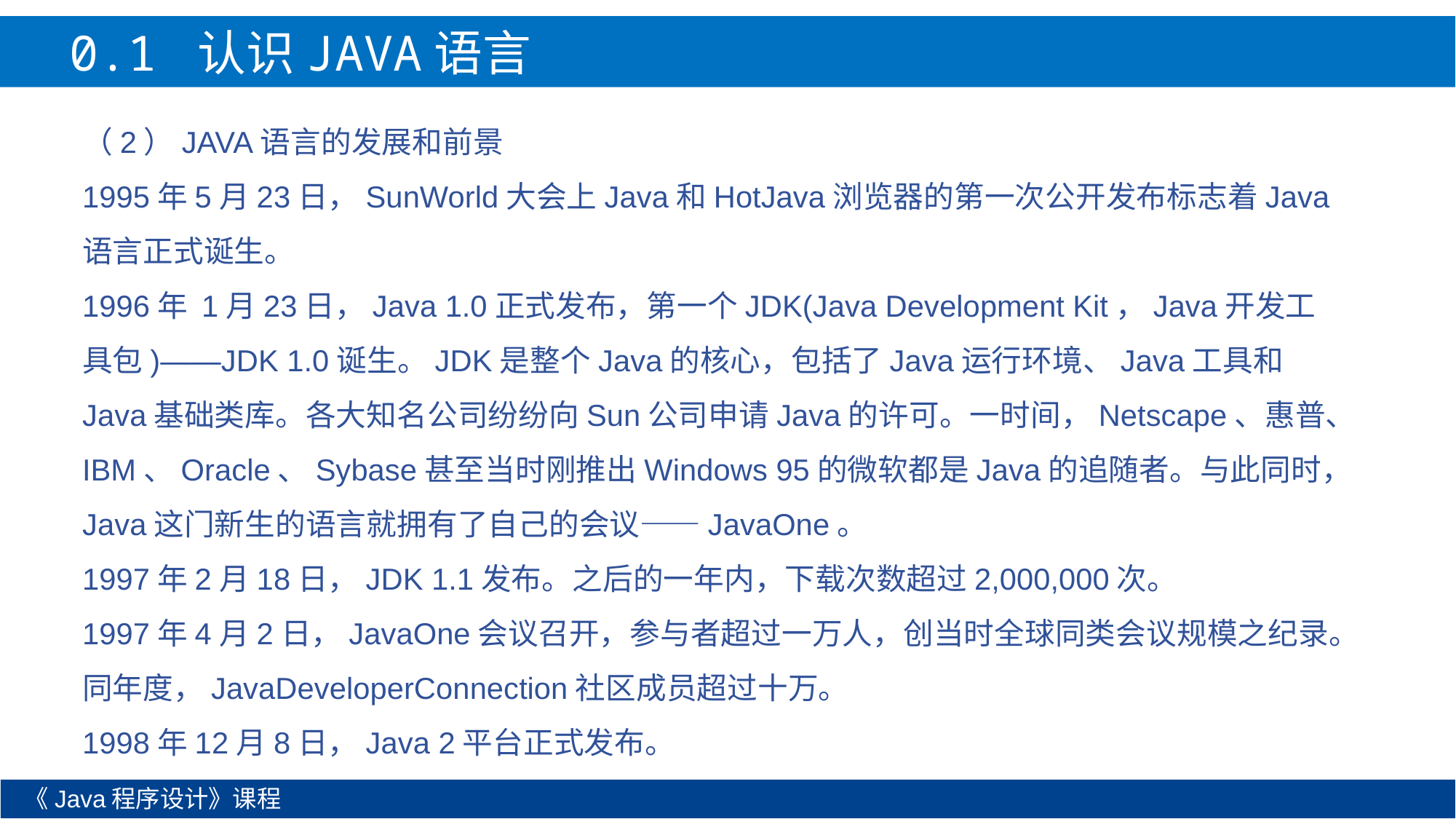

0.1 认识JAVA语言
（2）JAVA语言的发展和前景
1995年5月23日，SunWorld大会上Java和HotJava浏览器的第一次公开发布标志着Java语言正式诞生。
1996年 1月23日，Java 1.0正式发布，第一个JDK(Java Development Kit，Java开发工具包)——JDK 1.0诞生。JDK是整个Java的核心，包括了Java运行环境、Java工具和Java基础类库。各大知名公司纷纷向Sun公司申请Java的许可。一时间，Netscape、惠普、IBM、Oracle、Sybase甚至当时刚推出Windows 95的微软都是Java的追随者。与此同时，Java这门新生的语言就拥有了自己的会议——JavaOne。
1997年2月18日，JDK 1.1发布。之后的一年内，下载次数超过2,000,000次。
1997年4月2日，JavaOne会议召开，参与者超过一万人，创当时全球同类会议规模之纪录。同年度，JavaDeveloperConnection社区成员超过十万。
1998年12月8日，Java 2平台正式发布。

《Java程序设计》课程